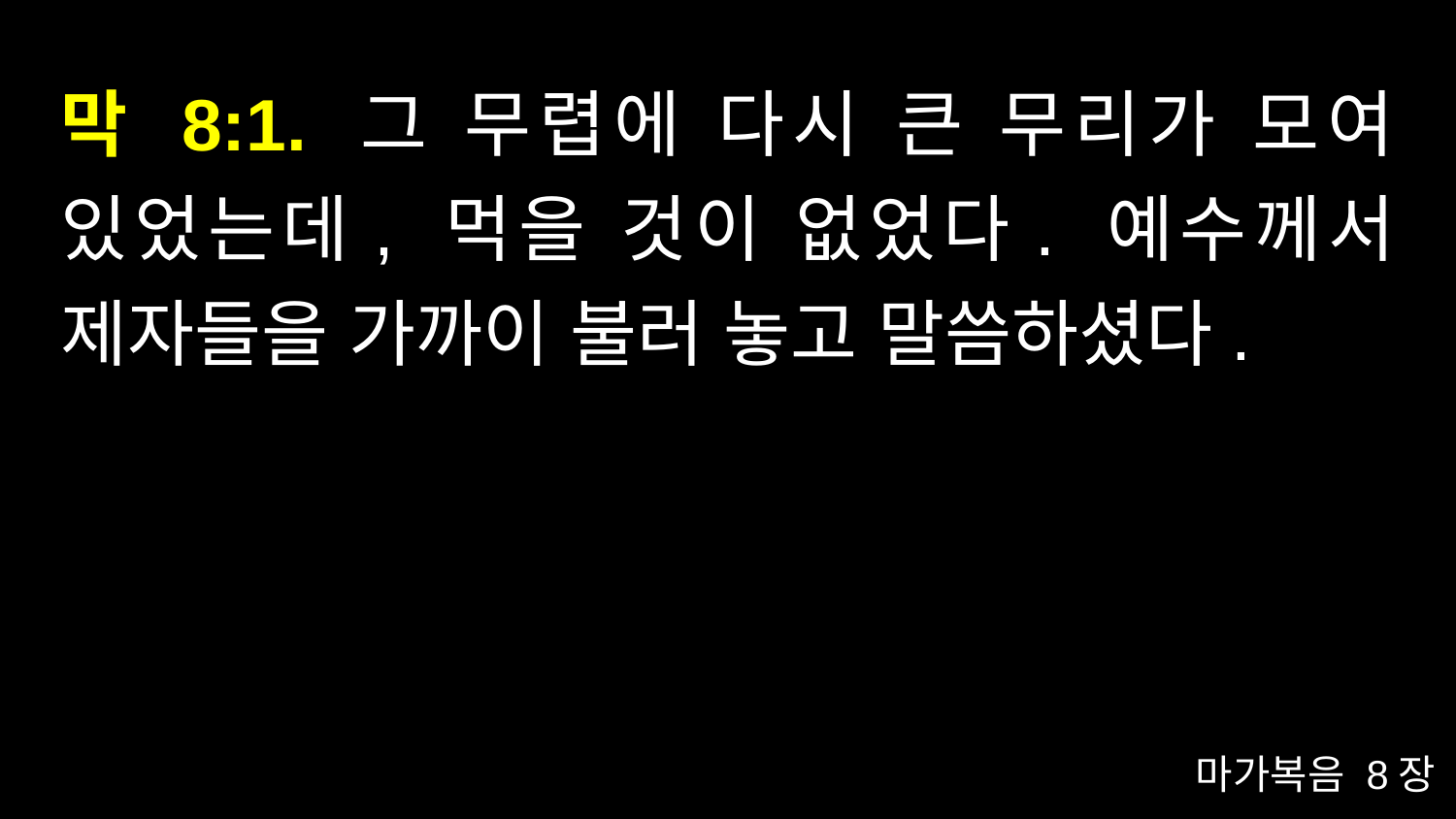

# 막 8:1. 그 무렵에 다시 큰 무리가 모여 있었는데, 먹을 것이 없었다. 예수께서 제자들을 가까이 불러 놓고 말씀하셨다.
마가복음 8장